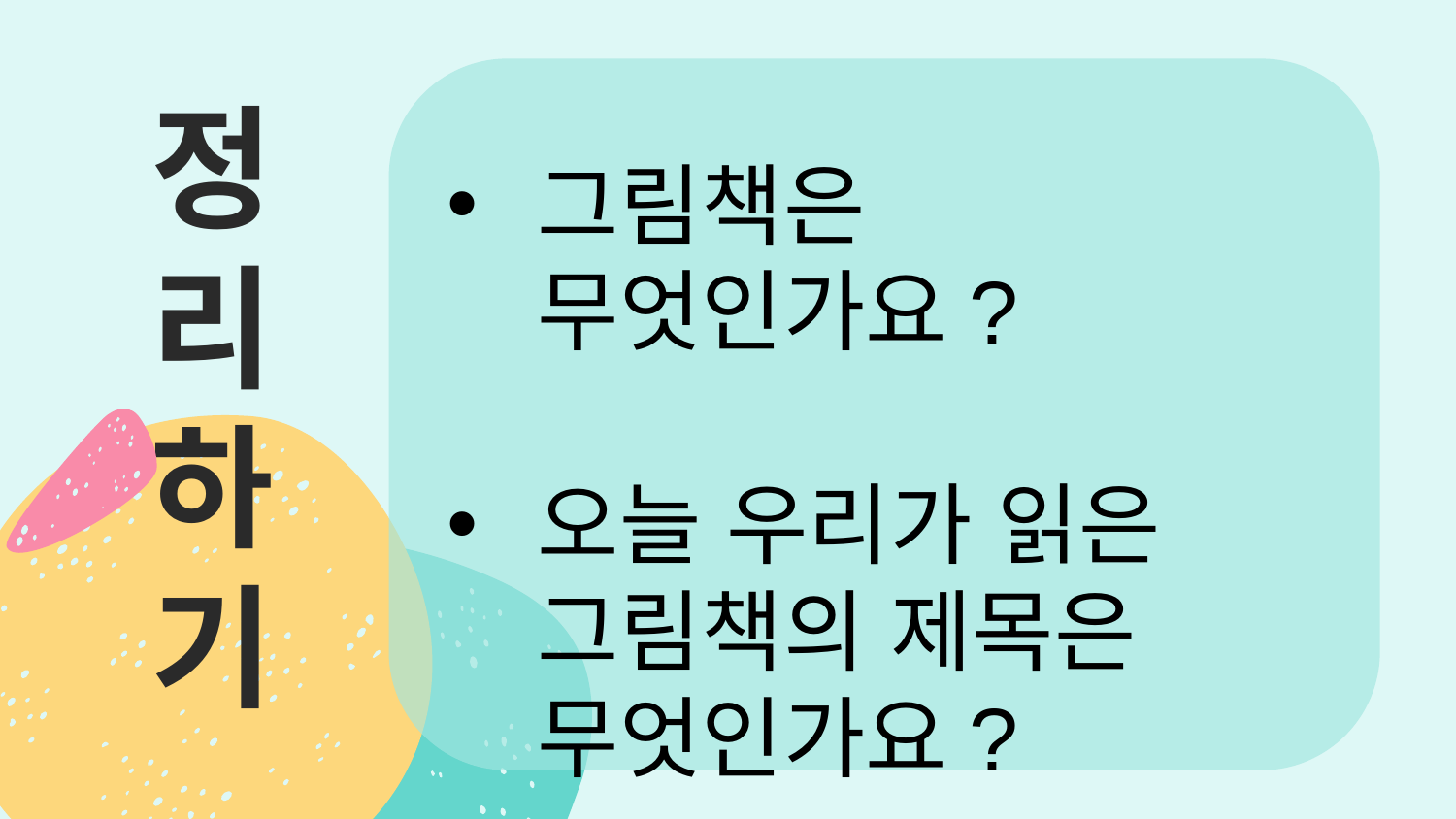

# 정 리 하 기
그림책은 무엇인가요?

오늘 우리가 읽은 그림책의 제목은 무엇인가요?